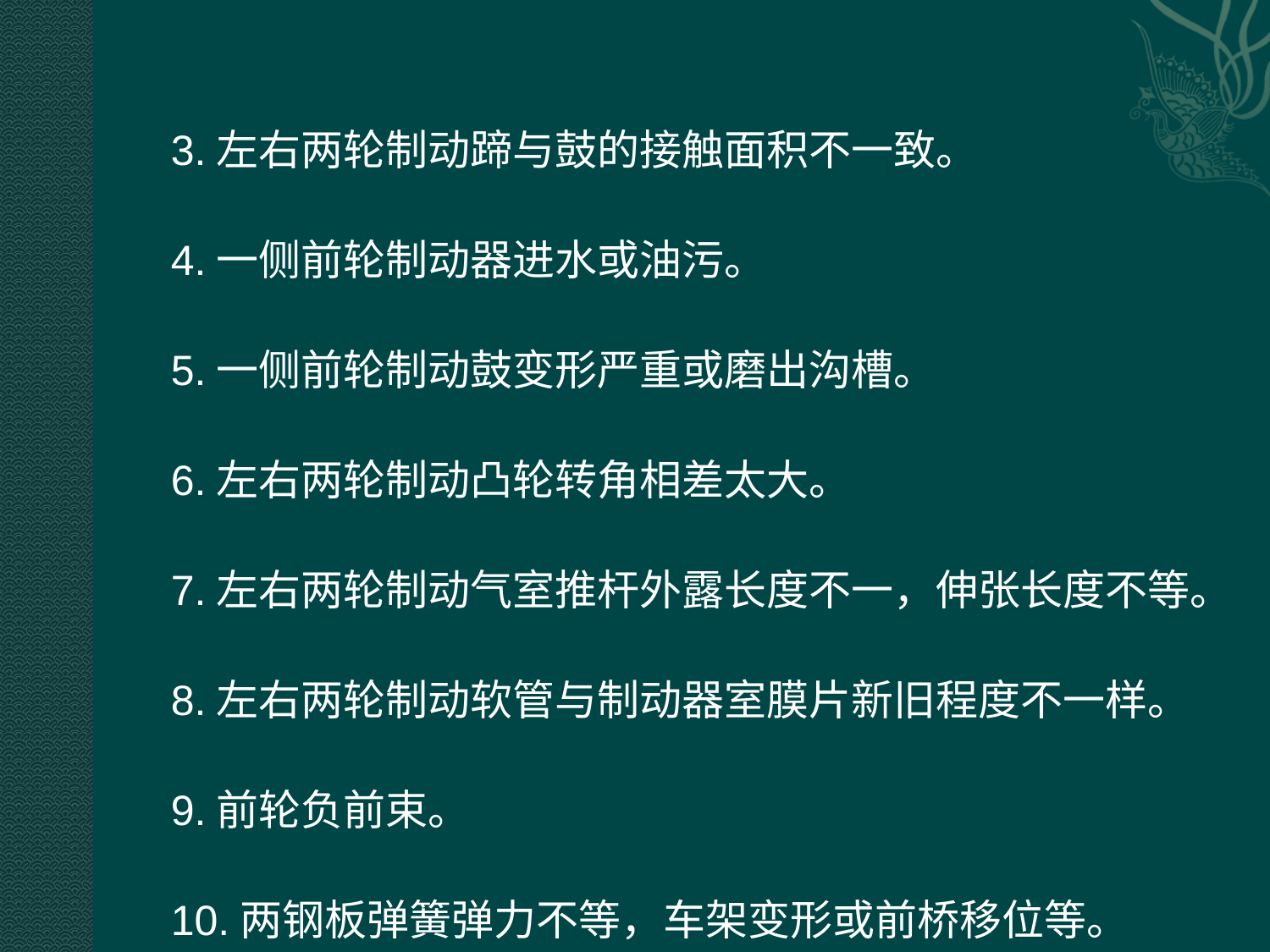

3.左右两轮制动蹄与鼓的接触面积不一致。
4.一侧前轮制动器进水或油污。
5.一侧前轮制动鼓变形严重或磨出沟槽。
6.左右两轮制动凸轮转角相差太大。
7.左右两轮制动气室推杆外露长度不一，伸张长度不等。
8.左右两轮制动软管与制动器室膜片新旧程度不一样。
9.前轮负前束。
10.两钢板弹簧弹力不等，车架变形或前桥移位等。